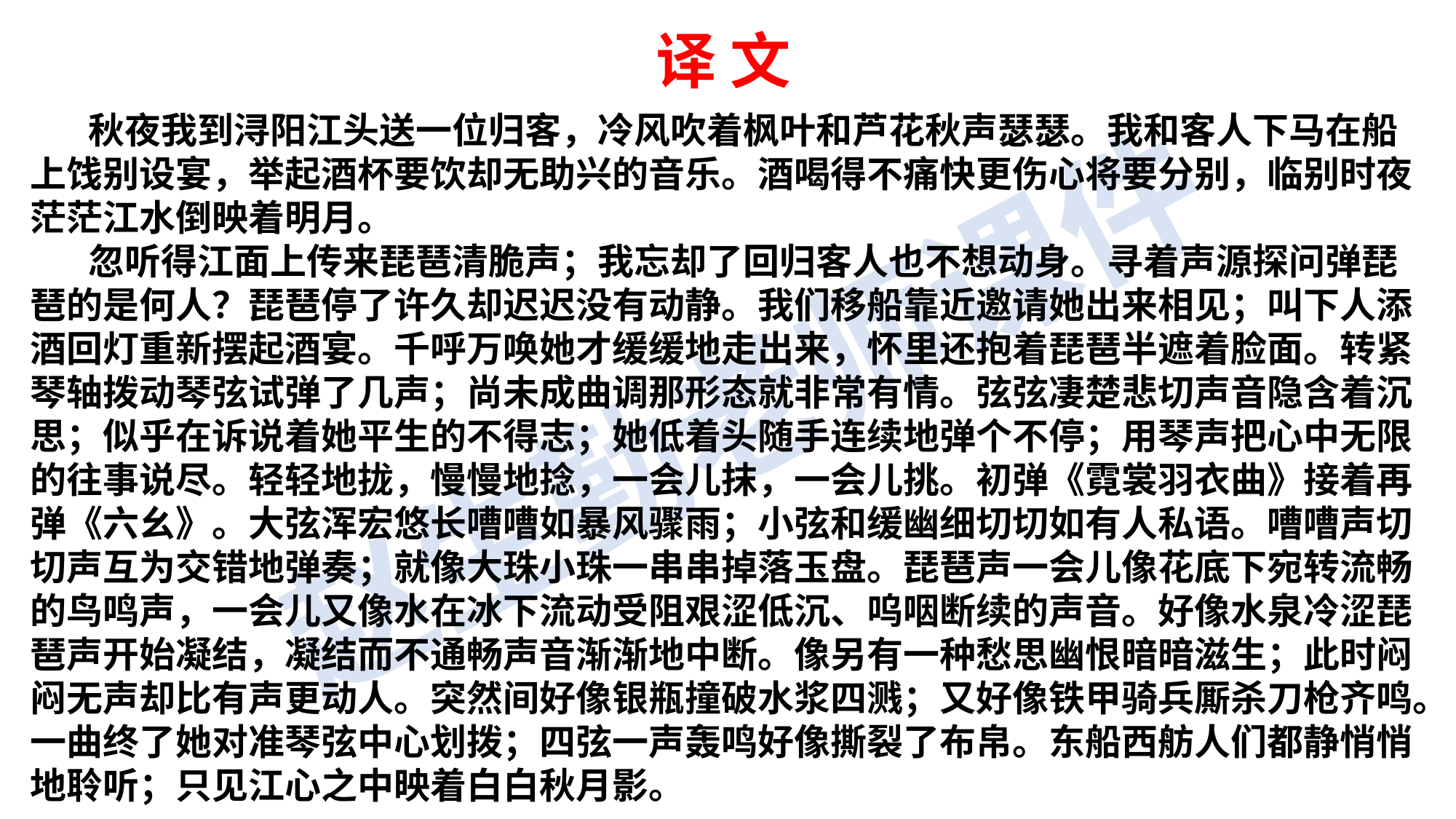

译 文
      秋夜我到浔阳江头送一位归客，冷风吹着枫叶和芦花秋声瑟瑟。我和客人下马在船上饯别设宴，举起酒杯要饮却无助兴的音乐。酒喝得不痛快更伤心将要分别，临别时夜茫茫江水倒映着明月。
      忽听得江面上传来琵琶清脆声；我忘却了回归客人也不想动身。寻着声源探问弹琵琶的是何人？琵琶停了许久却迟迟没有动静。我们移船靠近邀请她出来相见；叫下人添酒回灯重新摆起酒宴。千呼万唤她才缓缓地走出来，怀里还抱着琵琶半遮着脸面。转紧琴轴拨动琴弦试弹了几声；尚未成曲调那形态就非常有情。弦弦凄楚悲切声音隐含着沉思；似乎在诉说着她平生的不得志；她低着头随手连续地弹个不停；用琴声把心中无限的往事说尽。轻轻地拢，慢慢地捻，一会儿抹，一会儿挑。初弹《霓裳羽衣曲》接着再弹《六幺》。大弦浑宏悠长嘈嘈如暴风骤雨；小弦和缓幽细切切如有人私语。嘈嘈声切切声互为交错地弹奏；就像大珠小珠一串串掉落玉盘。琵琶声一会儿像花底下宛转流畅的鸟鸣声，一会儿又像水在冰下流动受阻艰涩低沉、呜咽断续的声音。好像水泉冷涩琵琶声开始凝结，凝结而不通畅声音渐渐地中断。像另有一种愁思幽恨暗暗滋生；此时闷闷无声却比有声更动人。突然间好像银瓶撞破水浆四溅；又好像铁甲骑兵厮杀刀枪齐鸣。一曲终了她对准琴弦中心划拨；四弦一声轰鸣好像撕裂了布帛。东船西舫人们都静悄悄地聆听；只见江心之中映着白白秋月影。